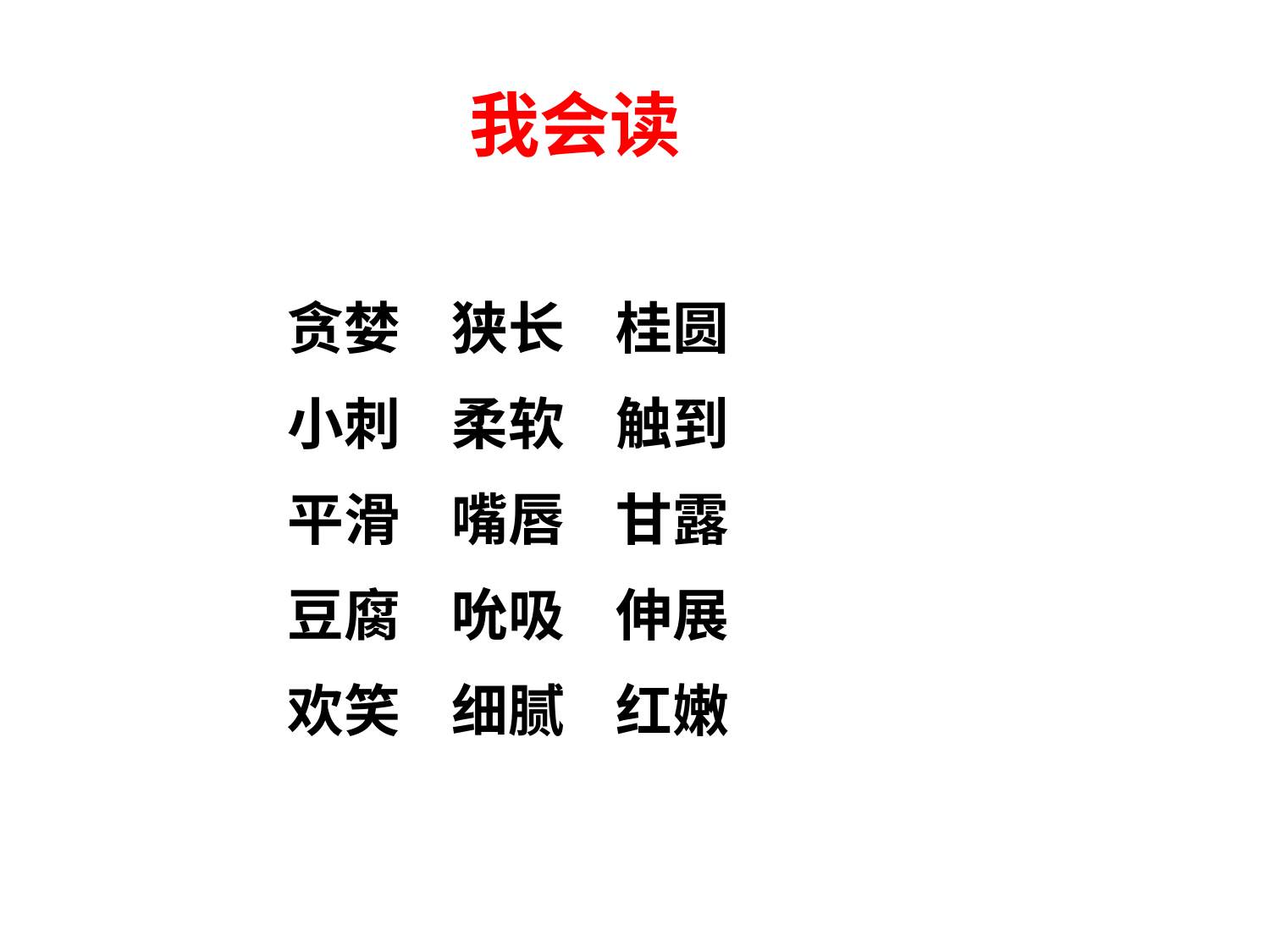

我会读
贪婪    狭长    桂圆
小刺    柔软    触到
平滑    嘴唇    甘露
豆腐    吮吸    伸展
欢笑    细腻    红嫩